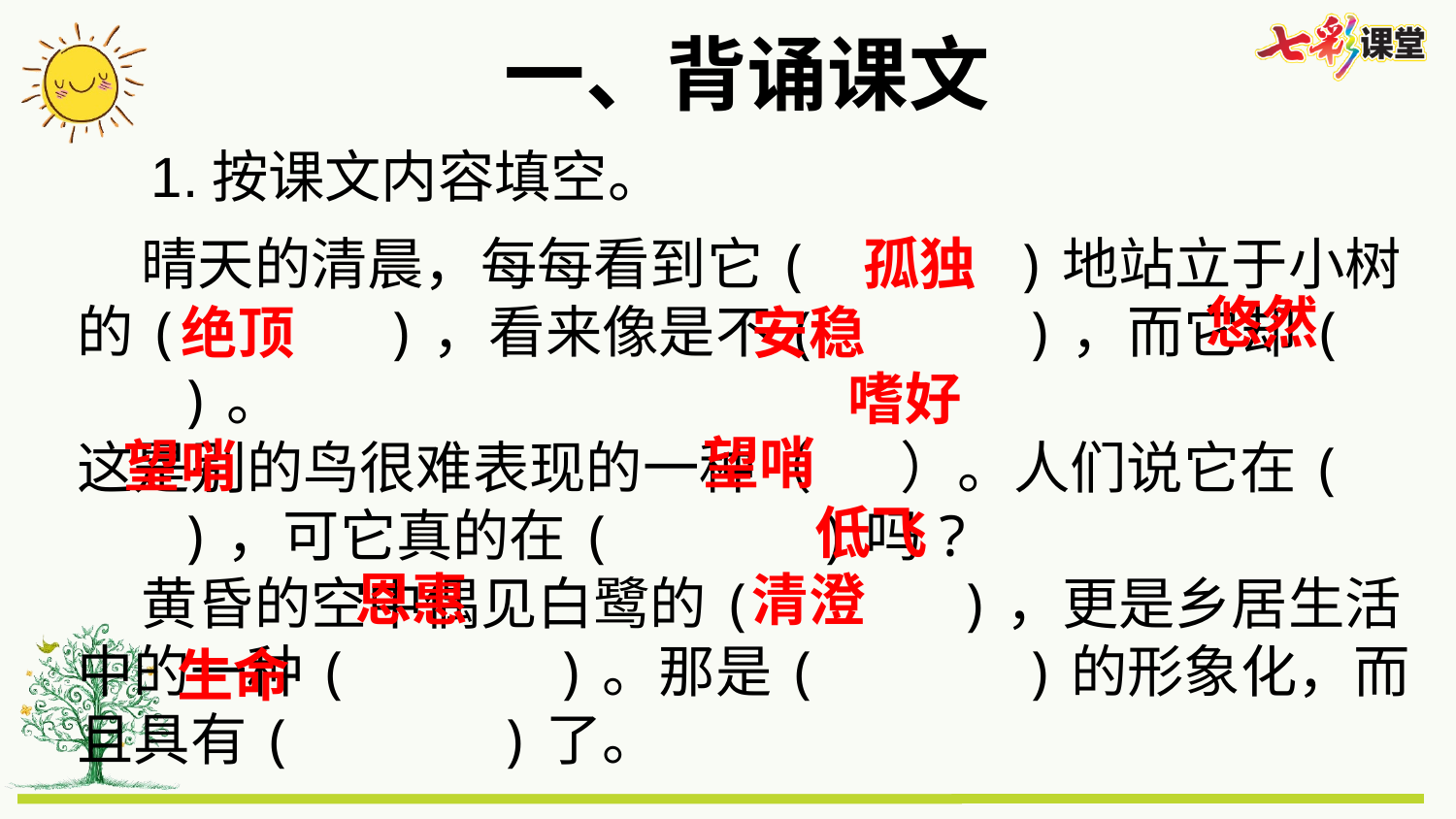

一、背诵课文
1.按课文内容填空。
    晴天的清晨，每每看到它(      )地站立于小树的(      )，看来像是不(      )，而它却(      )。
这是别的鸟很难表现的一种（       ）。人们说它在(      )，可它真的在(      )吗?
    黄昏的空中偶见白鹭的(      )，更是乡居生活中的一种(      )。那是(      )的形象化，而且具有(      )了。
孤独
悠然
绝顶
安稳
嗜好
望哨
望哨
低飞
恩惠
清澄
生命